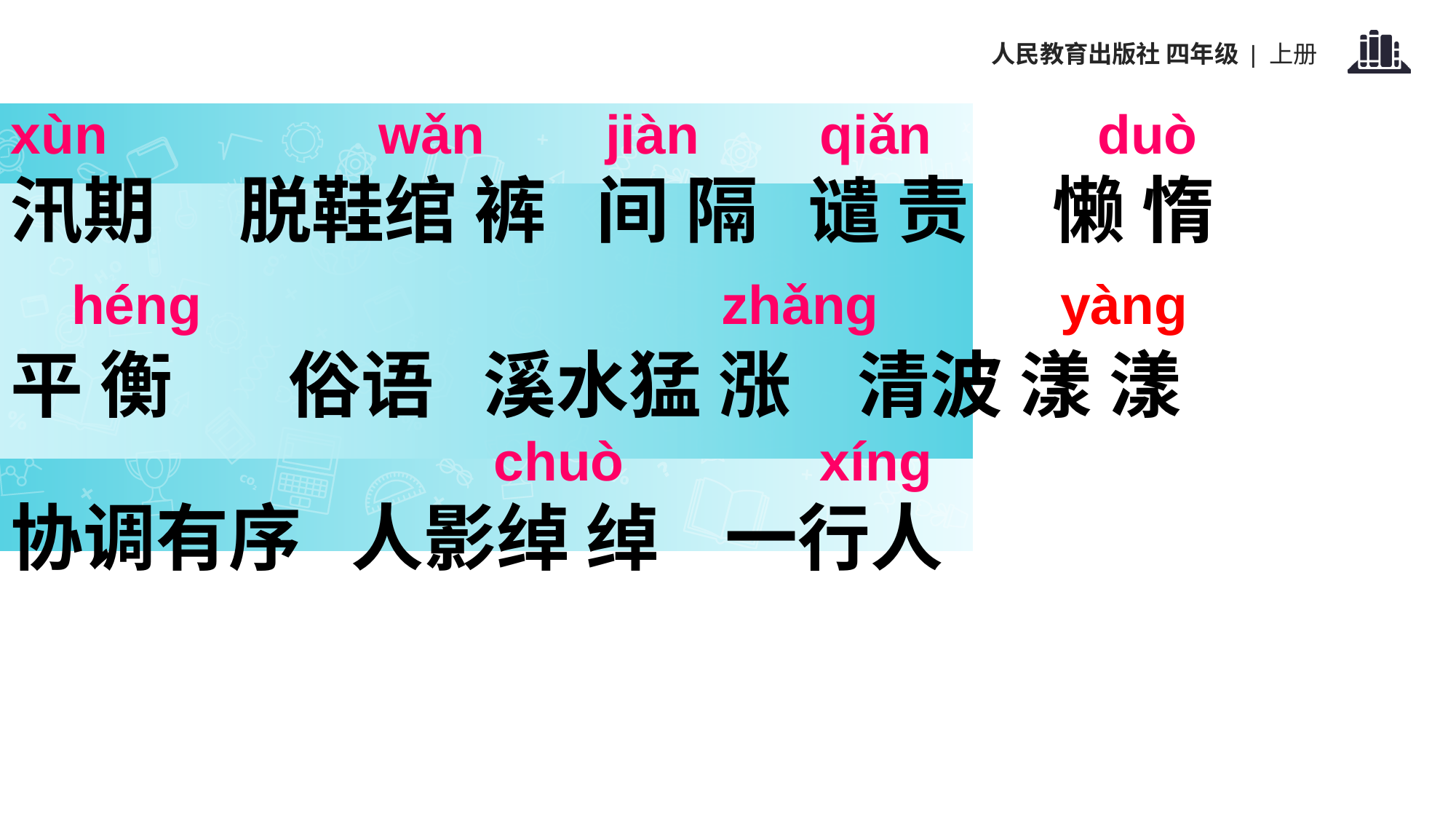

xùn                  wǎn        jiàn        qiǎn           duò
汛期     脱鞋绾 裤   间 隔   谴 责     懒 惰
   héng                          zhǎng            yàng
平 衡       俗语   溪水猛 涨    清波 漾 漾
                                chuò             xíng
协调有序   人影绰 绰    一行人